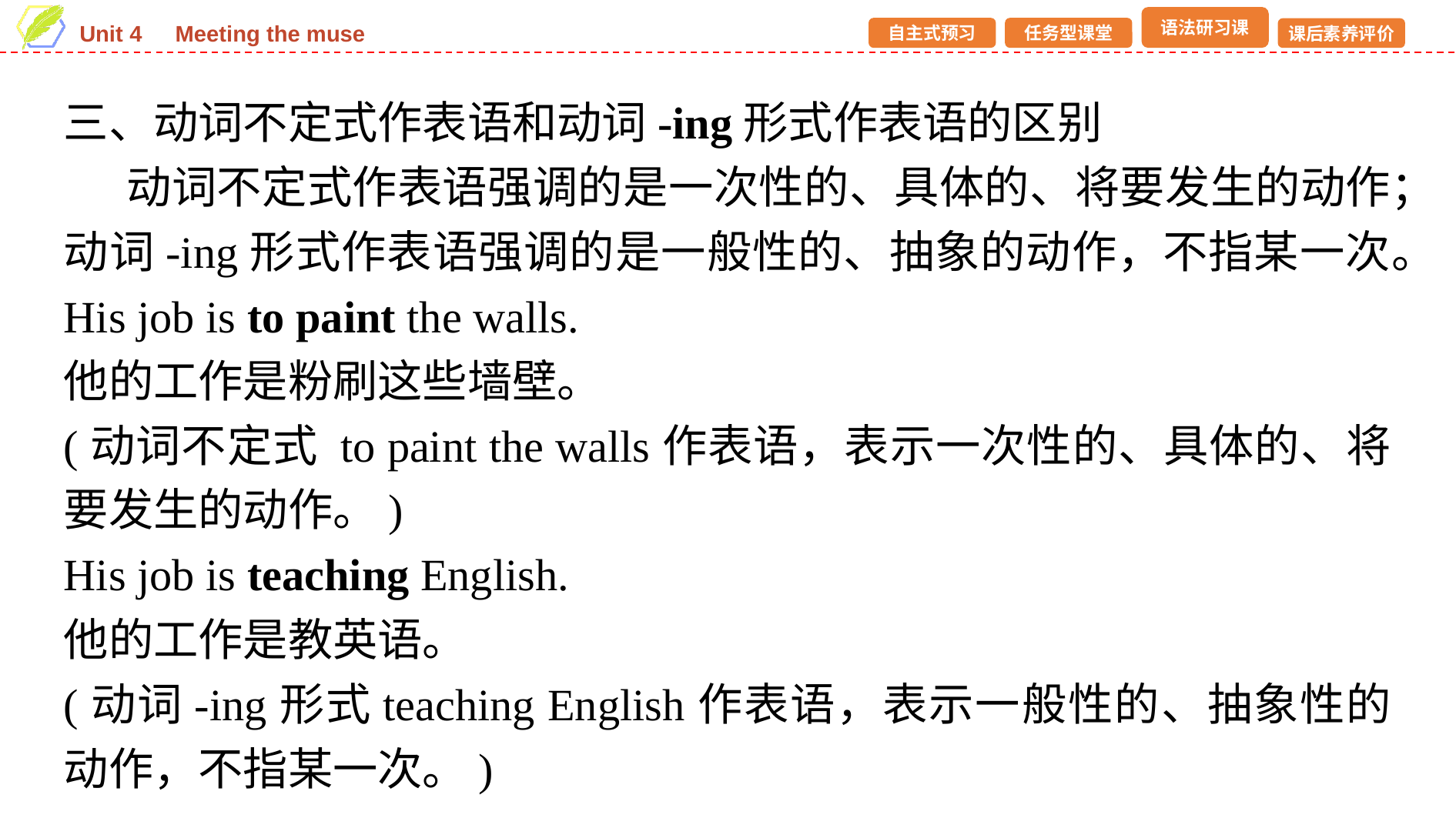

三、动词不定式作表语和动词-ing形式作表语的区别
     动词不定式作表语强调的是一次性的、具体的、将要发生的动作；动词-ing形式作表语强调的是一般性的、抽象的动作，不指某一次。
His job is to paint the walls.
他的工作是粉刷这些墙壁。
(动词不定式 to paint the walls作表语，表示一次性的、具体的、将要发生的动作。)
His job is teaching English.
他的工作是教英语。
(动词-ing形式teaching English作表语，表示一般性的、抽象性的动作，不指某一次。)